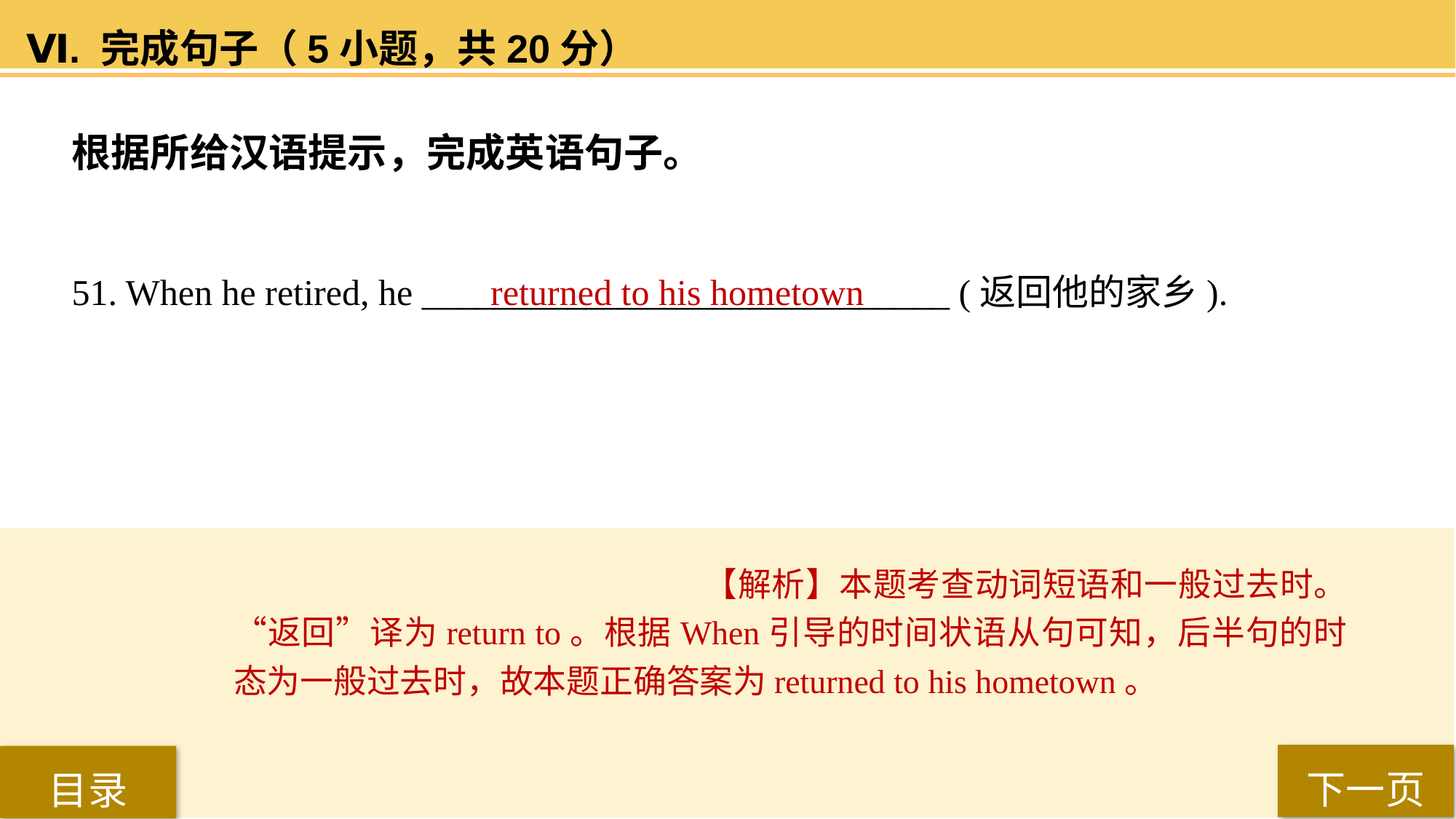

Ⅵ. 完成句子（5小题，共20分）
根据所给汉语提示，完成英语句子。
51. When he retired, he _____________________________ (返回他的家乡).
returned to his hometown
【解析】本题考查动词短语和一般过去时。“返回”译为return to。根据When引导的时间状语从句可知，后半句的时态为一般过去时，故本题正确答案为returned to his hometown。